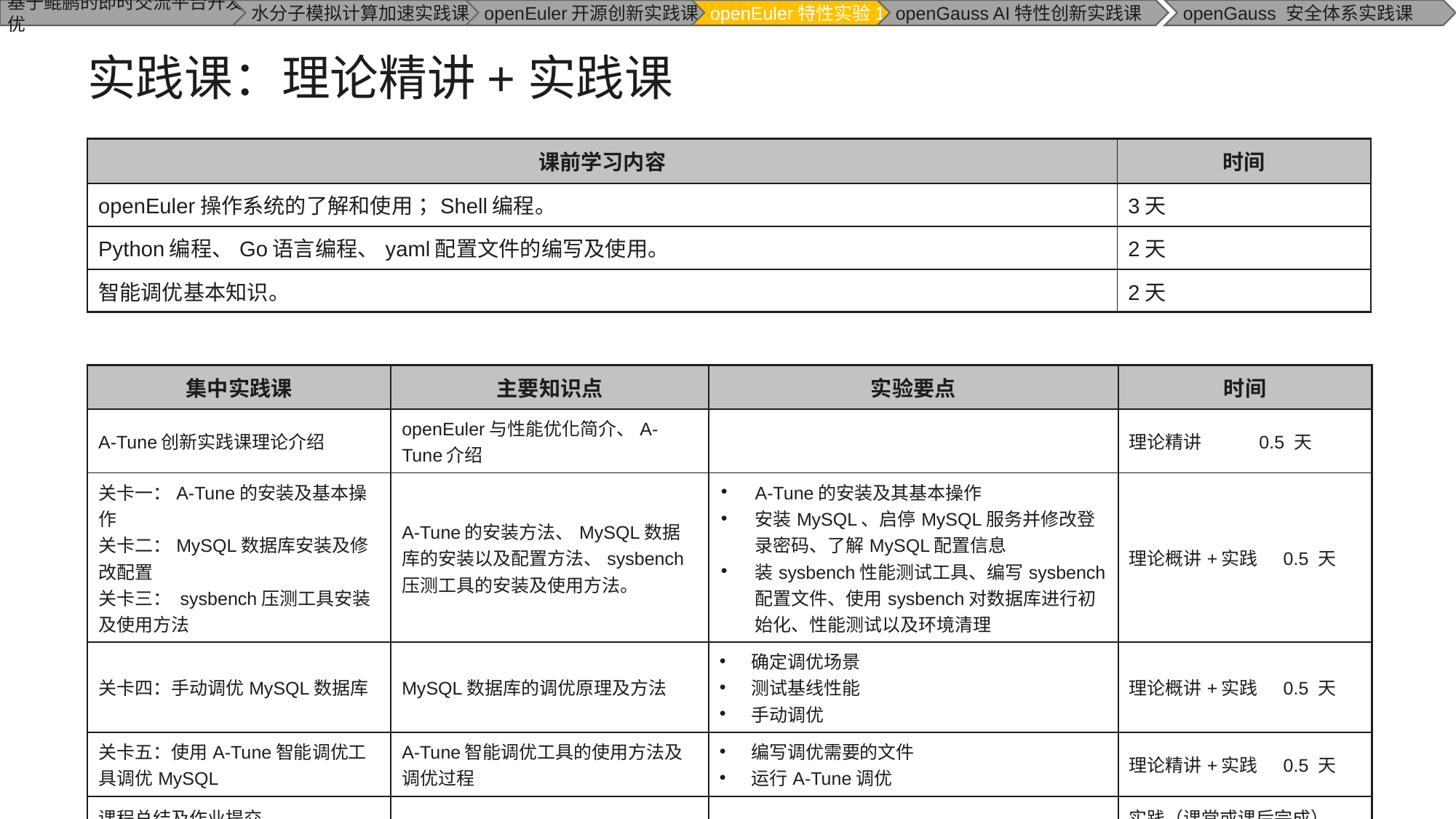

基于鲲鹏的即时交流平台开发及调优
水分子模拟计算加速实践课
openEuler开源创新实践课
openEuler特性实验1
openGauss AI特性创新实践课
openGauss 安全体系实践课
# 实践课：理论精讲+实践课
| 课前学习内容 | 时间 |
| --- | --- |
| openEuler操作系统的了解和使用；Shell编程。 | 3天 |
| Python编程、Go语言编程、yaml配置文件的编写及使用。 | 2天 |
| 智能调优基本知识。 | 2天 |
| 集中实践课 | 主要知识点 | 实验要点 | 时间 |
| --- | --- | --- | --- |
| A-Tune创新实践课理论介绍 | openEuler与性能优化简介、A-Tune介绍 |  | 理论精讲 0.5 天 |
| 关卡一：A-Tune的安装及基本操作 关卡二：MySQL数据库安装及修改配置 关卡三： sysbench压测工具安装及使用方法 | A-Tune的安装方法、MySQL数据库的安装以及配置方法、sysbench压测工具的安装及使用方法。 | A-Tune的安装及其基本操作 安装MySQL、启停MySQL服务并修改登录密码、了解MySQL配置信息 装sysbench性能测试工具、编写sysbench配置文件、使用sysbench对数据库进行初始化、性能测试以及环境清理 | 理论概讲+实践 0.5 天 |
| 关卡四：手动调优MySQL数据库 | MySQL数据库的调优原理及方法 | 确定调优场景 测试基线性能 手动调优 | 理论概讲+实践 0.5 天 |
| 关卡五：使用A-Tune智能调优工具调优MySQL | A-Tune智能调优工具的使用方法及调优过程 | 编写调优需要的文件 运行A-Tune调优 | 理论精讲+实践 0.5 天 |
| 课程总结及作业提交 |  |  | 实践（课堂或课后完成） |